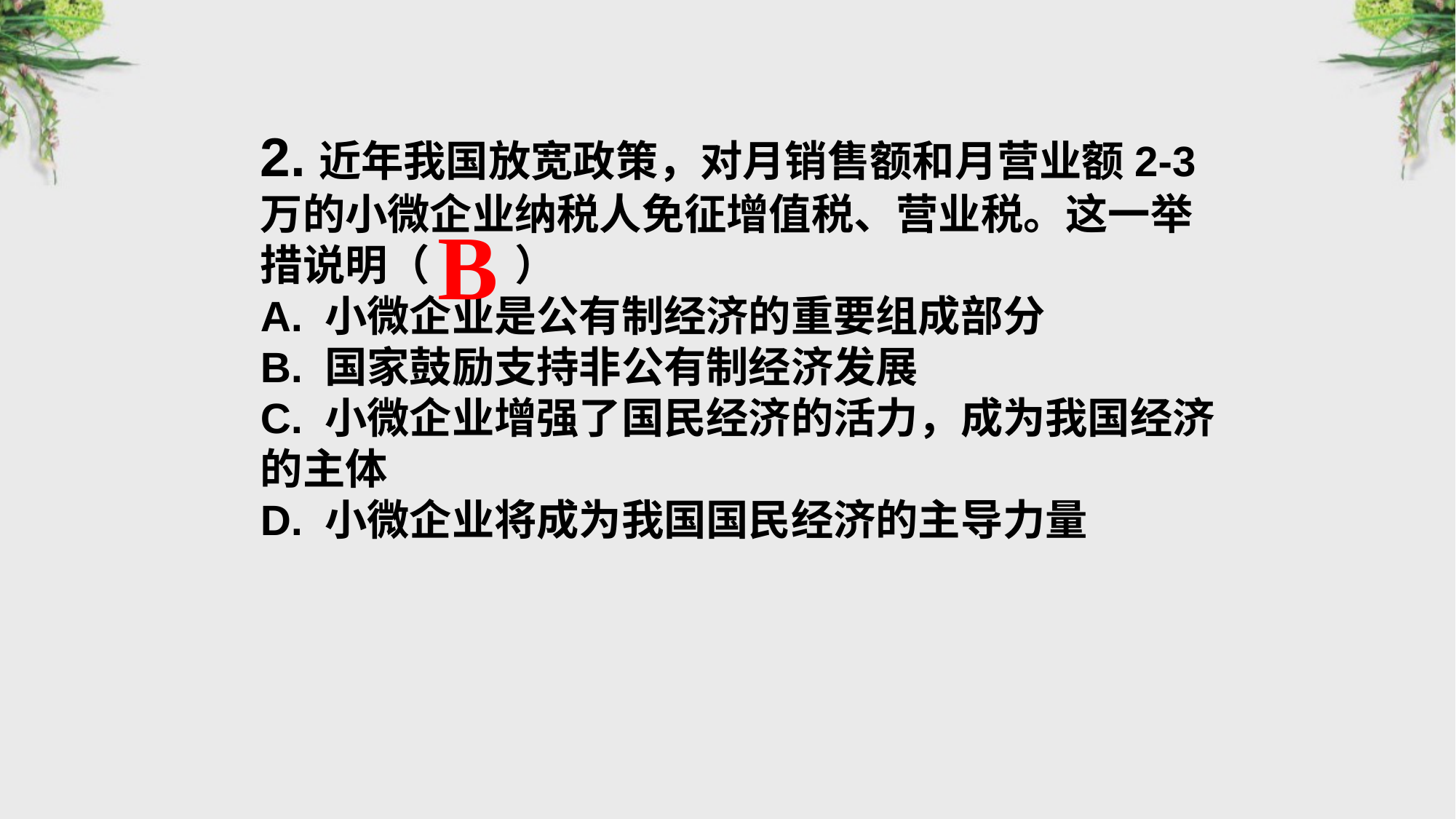

2.近年我国放宽政策，对月销售额和月营业额2-3万的小微企业纳税人免征增值税、营业税。这一举措说明（　　）
A. 小微企业是公有制经济的重要组成部分
B. 国家鼓励支持非公有制经济发展
C. 小微企业增强了国民经济的活力，成为我国经济的主体
D. 小微企业将成为我国国民经济的主导力量
B